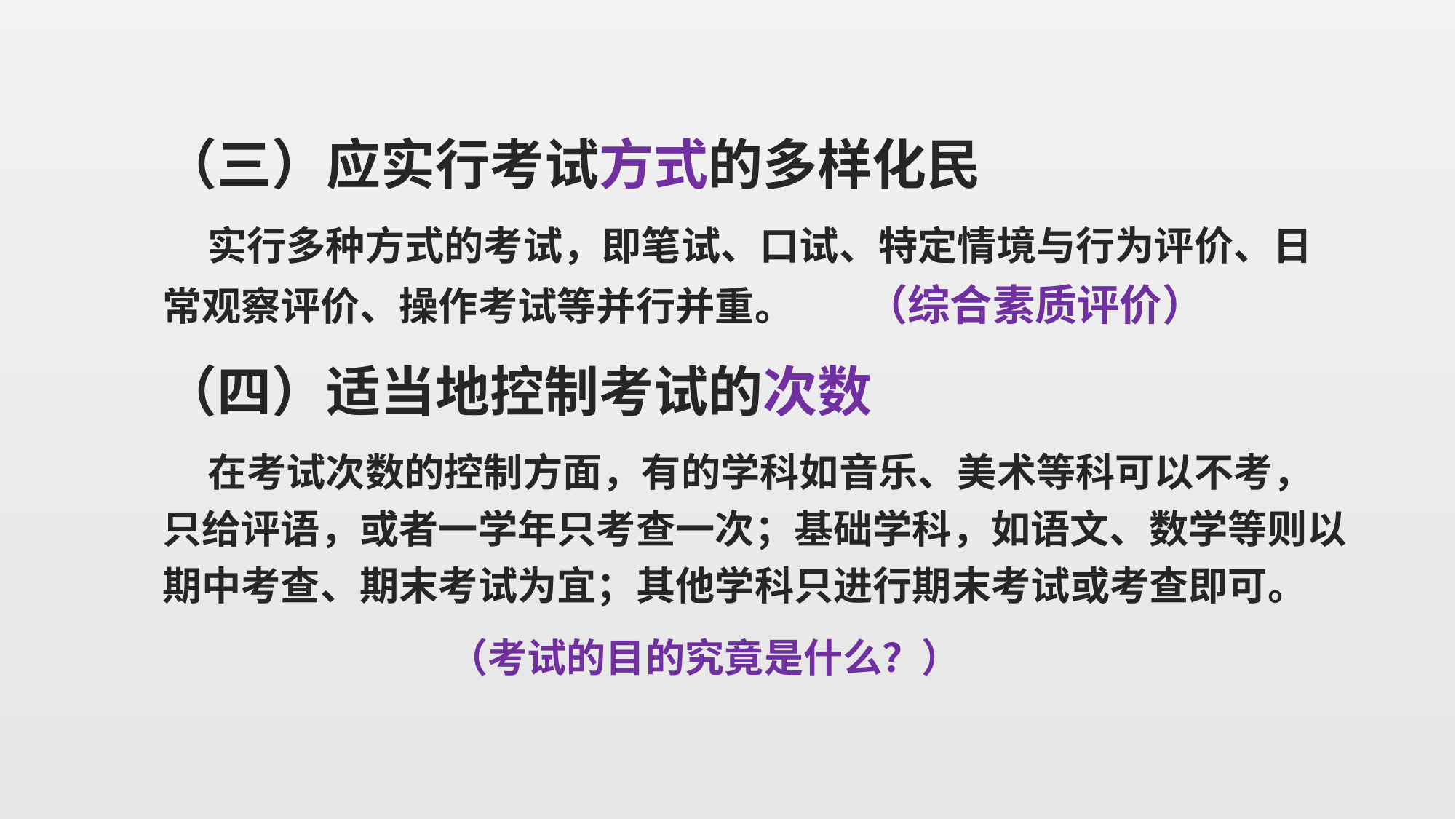

（三）应实行考试方式的多样化民
    实行多种方式的考试，即笔试、口试、特定情境与行为评价、日常观察评价、操作考试等并行并重。        （综合素质评价）
（四）适当地控制考试的次数
    在考试次数的控制方面，有的学科如音乐、美术等科可以不考，只给评语，或者一学年只考查一次；基础学科，如语文、数学等则以期中考查、期末考试为宜；其他学科只进行期末考试或考查即可。
                               （考试的目的究竟是什么？）